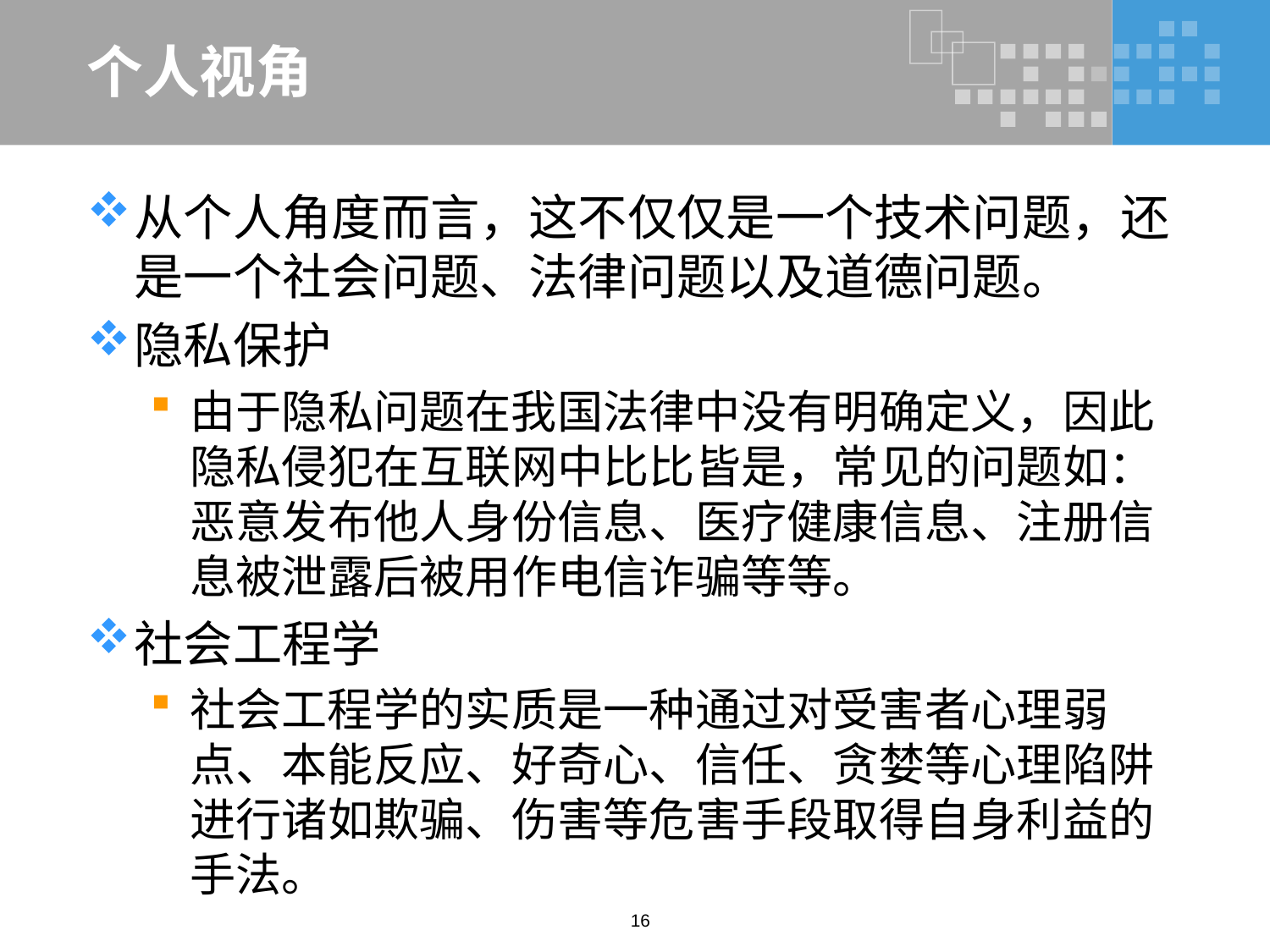

# 个人视角
从个人角度而言，这不仅仅是一个技术问题，还是一个社会问题、法律问题以及道德问题。
隐私保护
由于隐私问题在我国法律中没有明确定义，因此隐私侵犯在互联网中比比皆是，常见的问题如：恶意发布他人身份信息、医疗健康信息、注册信息被泄露后被用作电信诈骗等等。
社会工程学
社会工程学的实质是一种通过对受害者心理弱点、本能反应、好奇心、信任、贪婪等心理陷阱进行诸如欺骗、伤害等危害手段取得自身利益的手法。
16